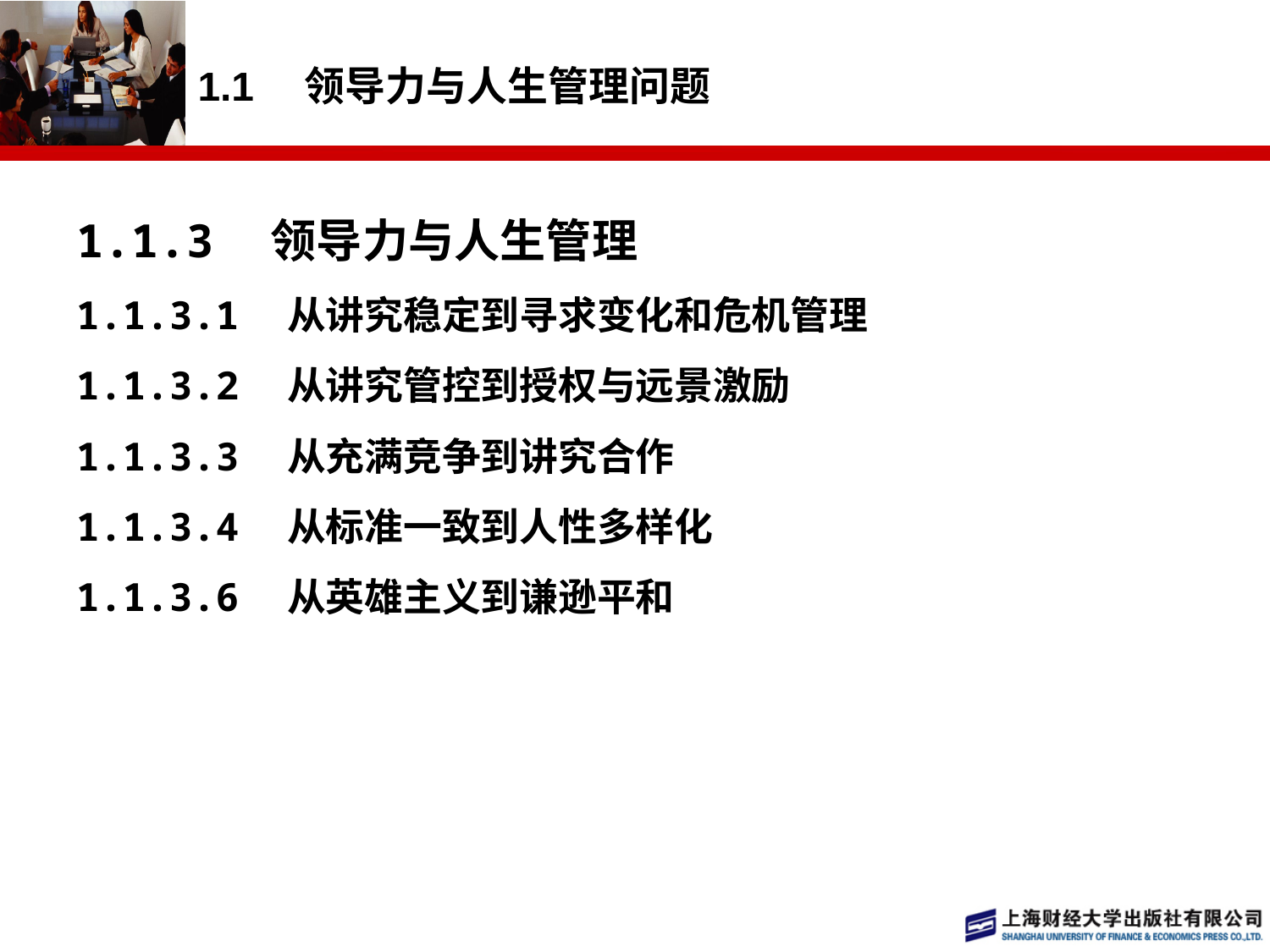

# 1.1　领导力与人生管理问题
1.1.3　领导力与人生管理
1.1.3.1　从讲究稳定到寻求变化和危机管理
1.1.3.2　从讲究管控到授权与远景激励
1.1.3.3　从充满竞争到讲究合作
1.1.3.4　从标准一致到人性多样化
1.1.3.6　从英雄主义到谦逊平和